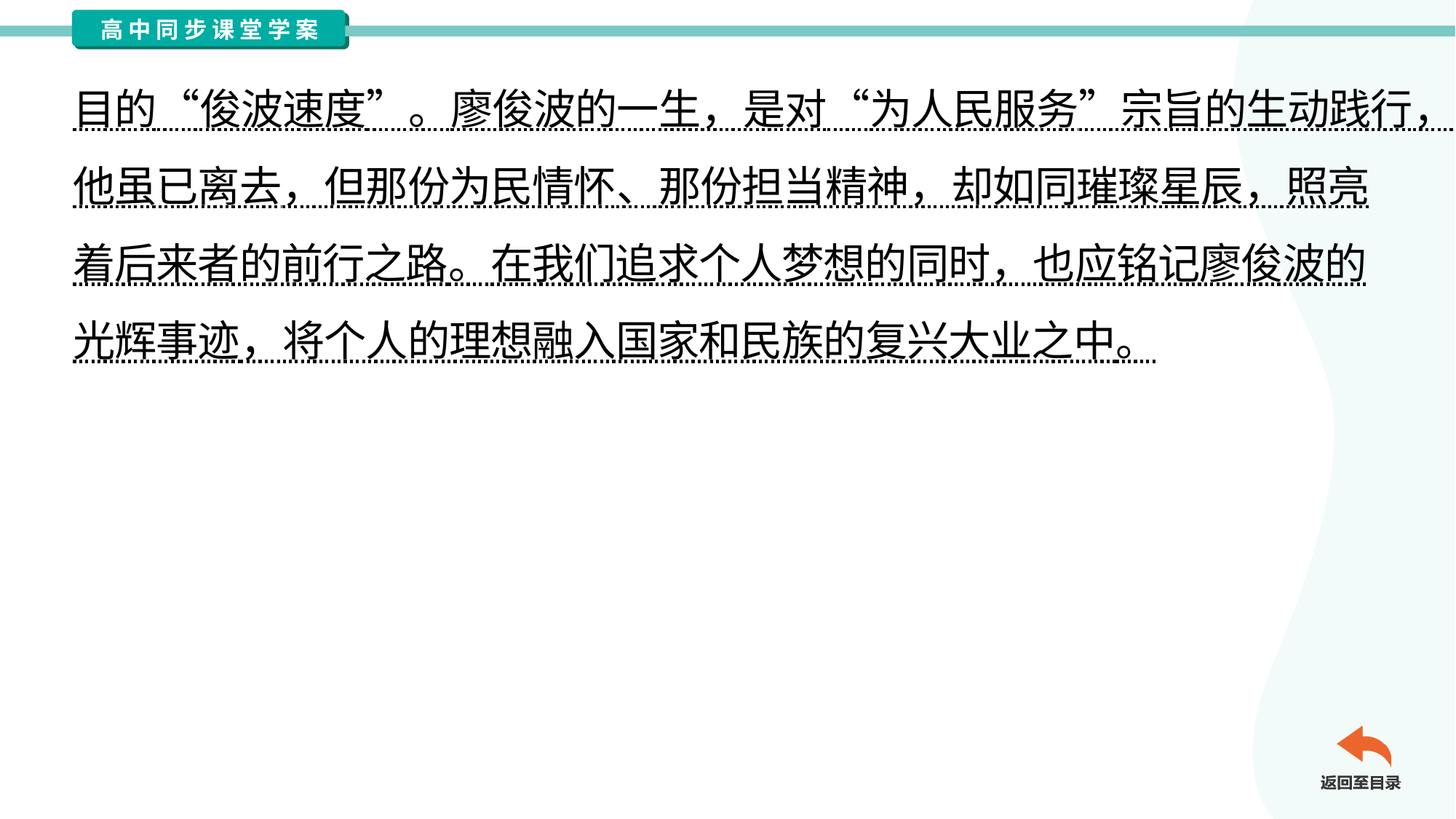

目的“俊波速度”。廖俊波的一生，是对“为人民服务”宗旨的生动践行，
他虽已离去，但那份为民情怀、那份担当精神，却如同璀璨星辰，照亮
着后来者的前行之路。在我们追求个人梦想的同时，也应铭记廖俊波的
光辉事迹，将个人的理想融入国家和民族的复兴大业之中。